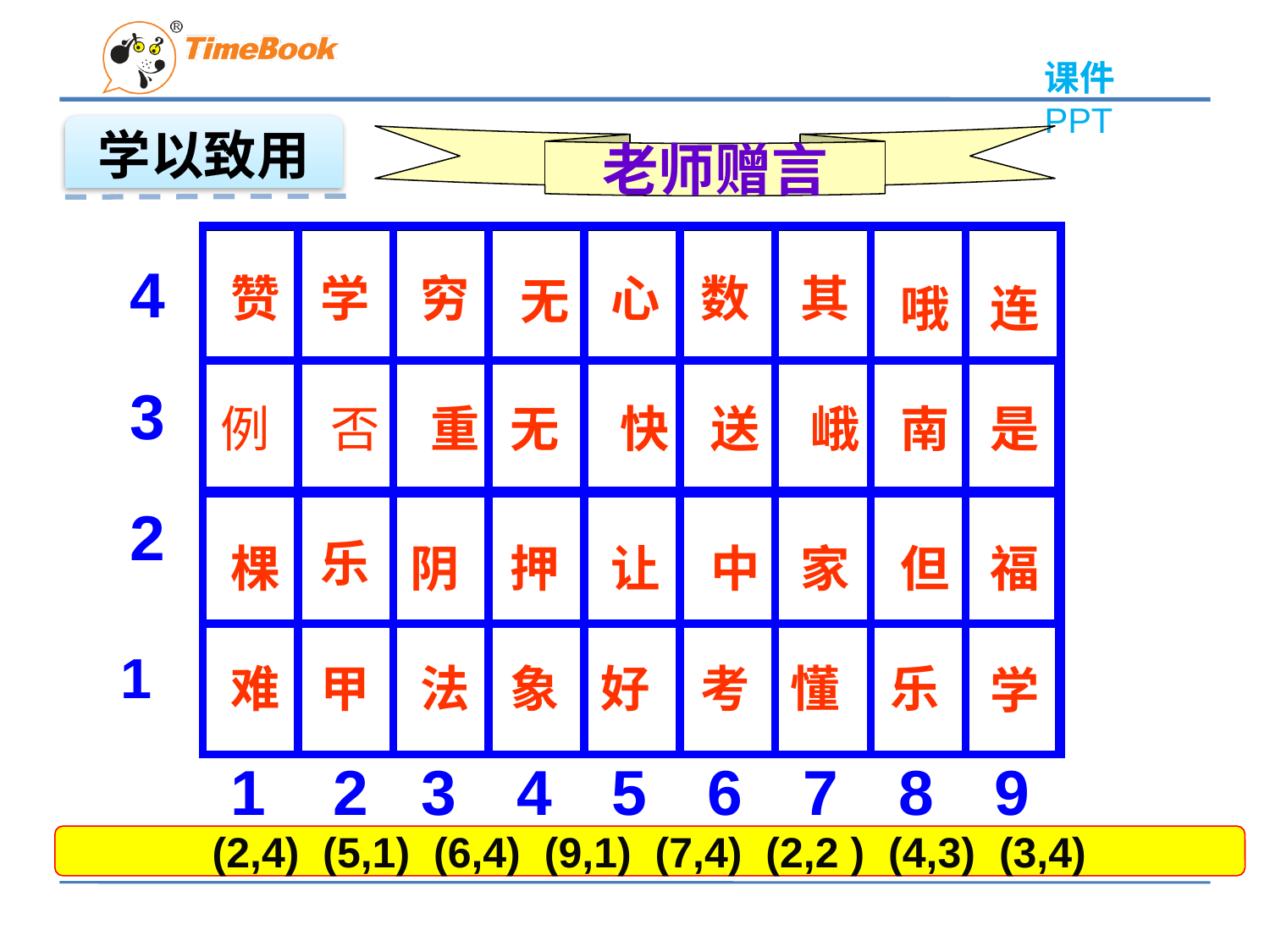

学以致用
老师赠言

4
3
2

赞
学
穷
心
数
其
无
哦
连

例
否
重
无
快
送
峨
南
是

乐
棵
阴
押
让
中
家
但
福

1
难
甲
法
象
好
考
懂
乐
学
1
2
3
4
5
6
7
8
9

(2,4)  (5,1)  (6,4)  (9,1)  (7,4)  (2,2 )  (4,3)  (3,4)